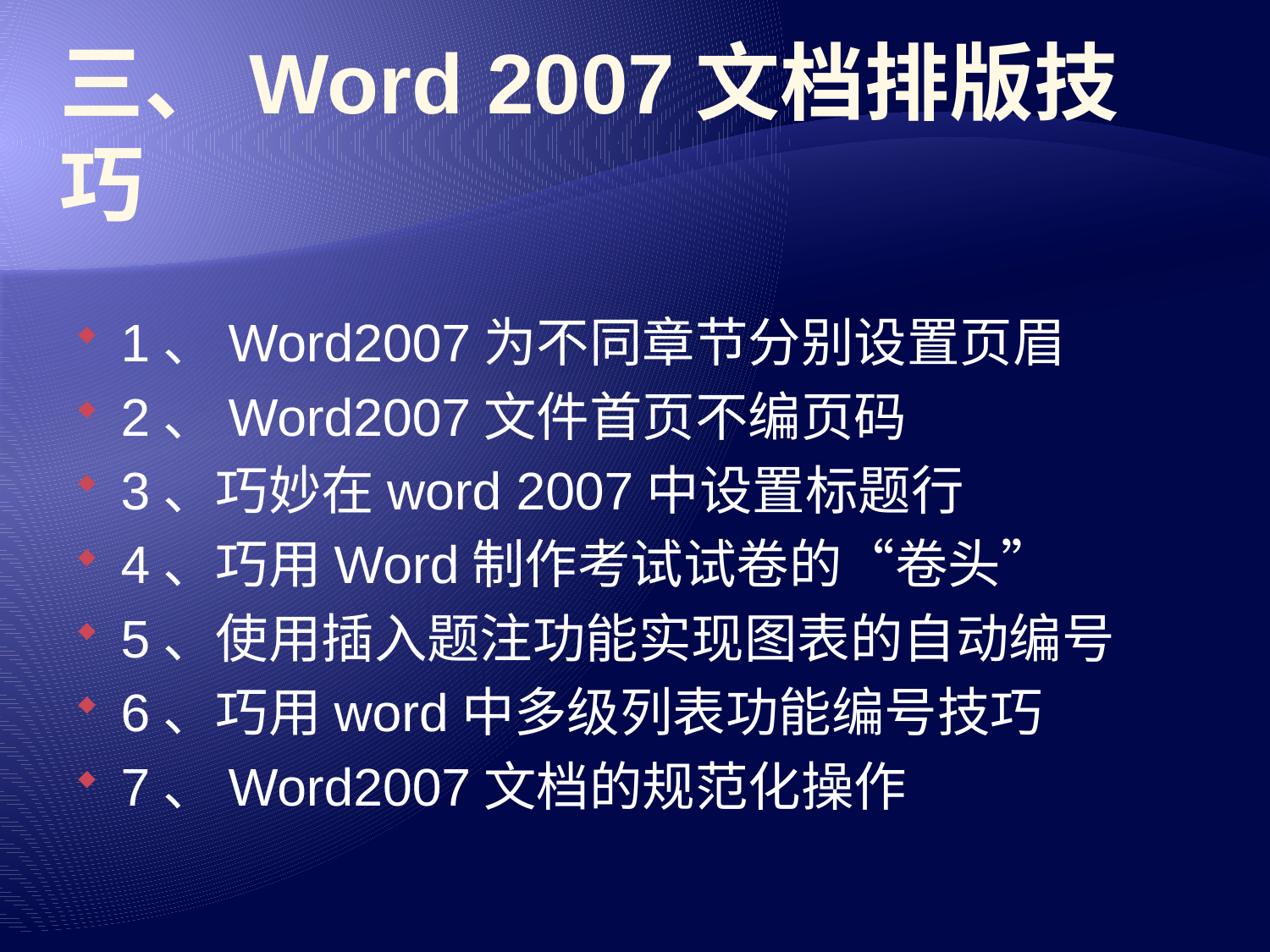

# 三、Word 2007文档排版技巧
1、Word2007为不同章节分别设置页眉
2、Word2007文件首页不编页码
3、巧妙在word 2007中设置标题行
4、巧用Word制作考试试卷的“卷头”
5、使用插入题注功能实现图表的自动编号
6、巧用word中多级列表功能编号技巧
7、Word2007文档的规范化操作